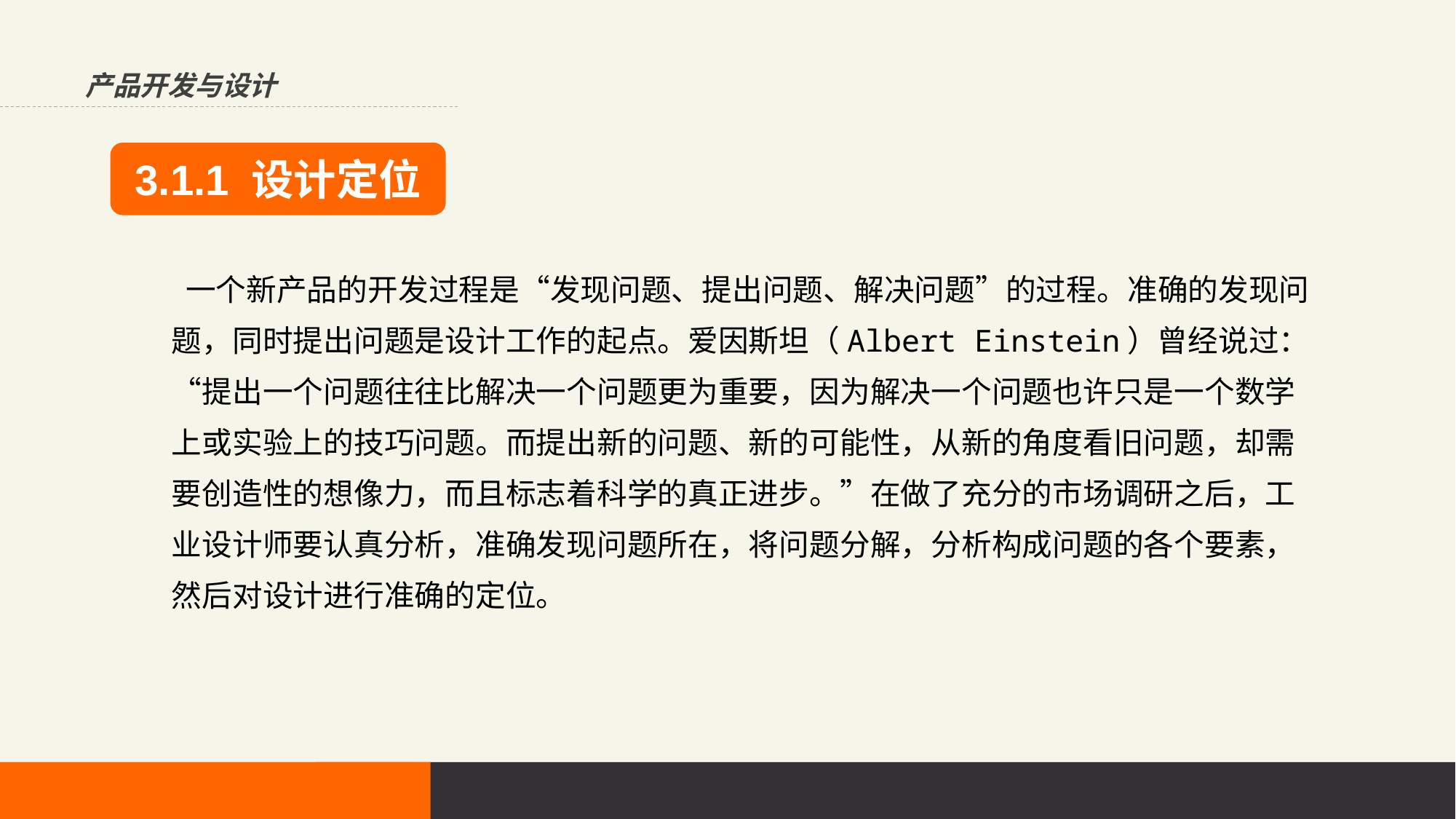

产品开发与设计
3.1.1 设计定位

 一个新产品的开发过程是“发现问题、提出问题、解决问题”的过程。准确的发现问题，同时提出问题是设计工作的起点。爱因斯坦（Albert Einstein）曾经说过：“提出一个问题往往比解决一个问题更为重要，因为解决一个问题也许只是一个数学上或实验上的技巧问题。而提出新的问题、新的可能性，从新的角度看旧问题，却需要创造性的想像力，而且标志着科学的真正进步。”在做了充分的市场调研之后，工业设计师要认真分析，准确发现问题所在，将问题分解，分析构成问题的各个要素，然后对设计进行准确的定位。